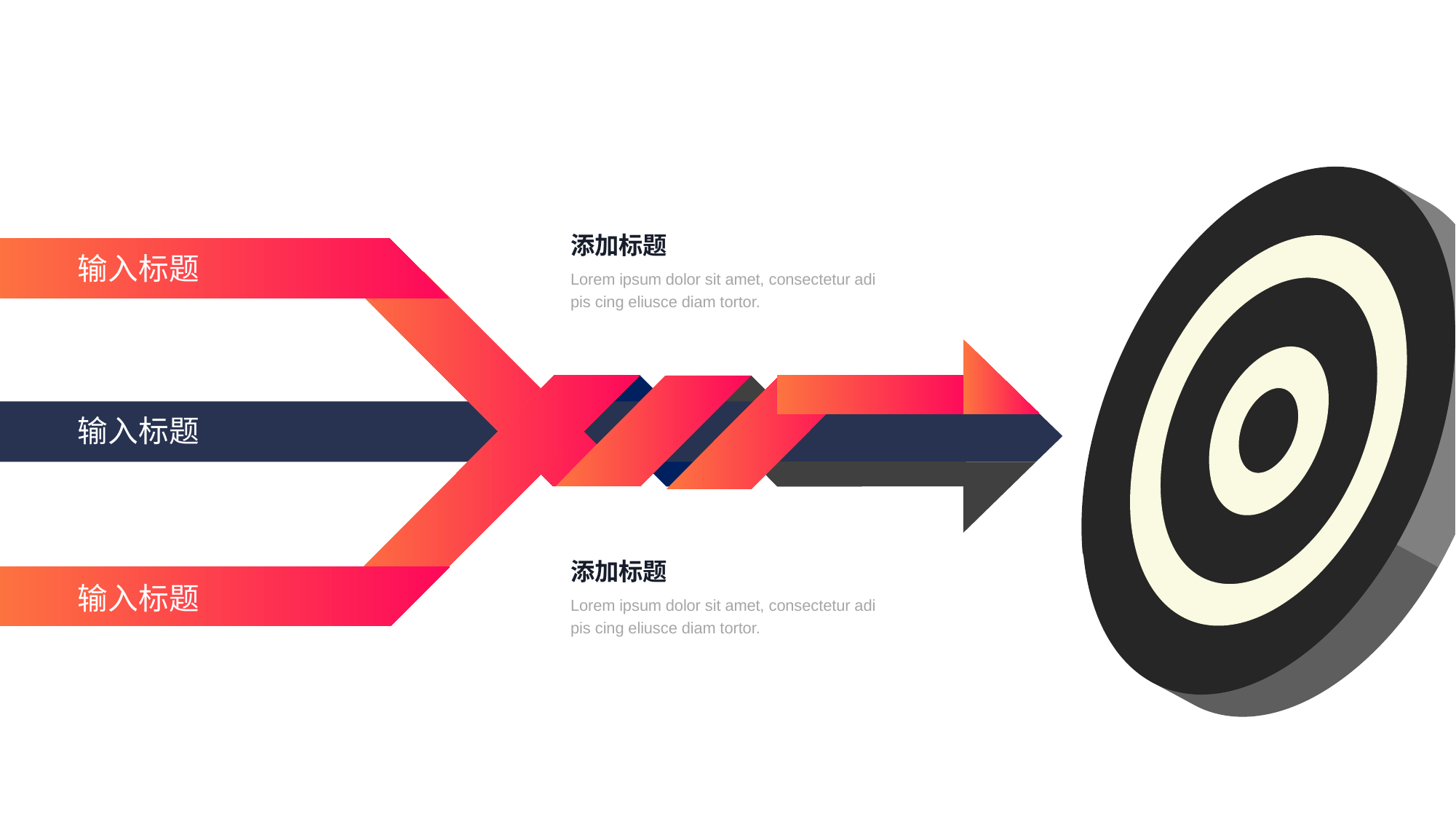

添加标题

输入标题
Lorem ipsum dolor sit amet, consectetur adi pis cing eliusce diam tortor.

输入标题

添加标题
输入标题
Lorem ipsum dolor sit amet, consectetur adi pis cing eliusce diam tortor.